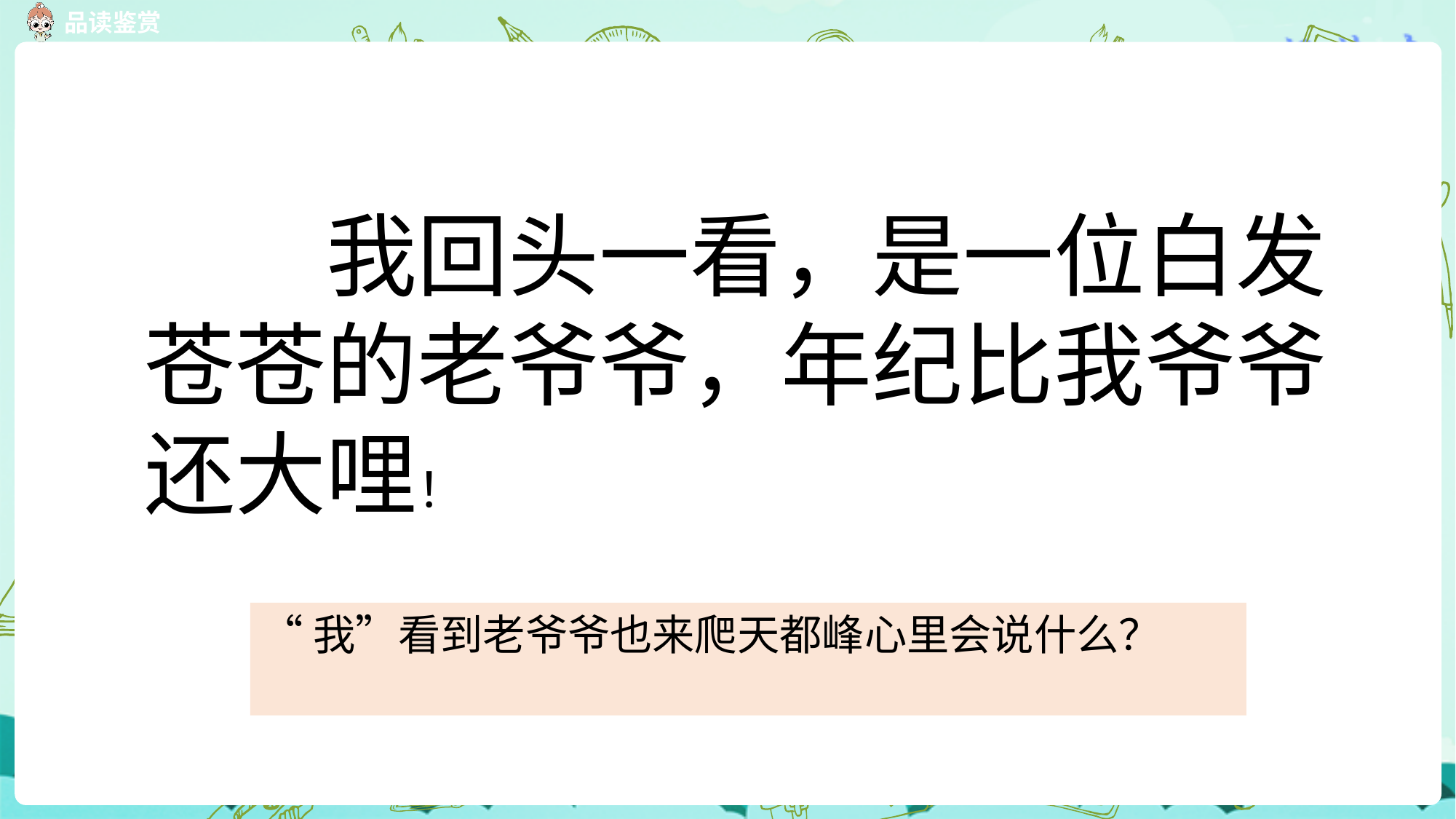

我回头一看，是一位白发苍苍的老爷爷，年纪比我爷爷还大哩！
“我”看到老爷爷也来爬天都峰心里会说什么？